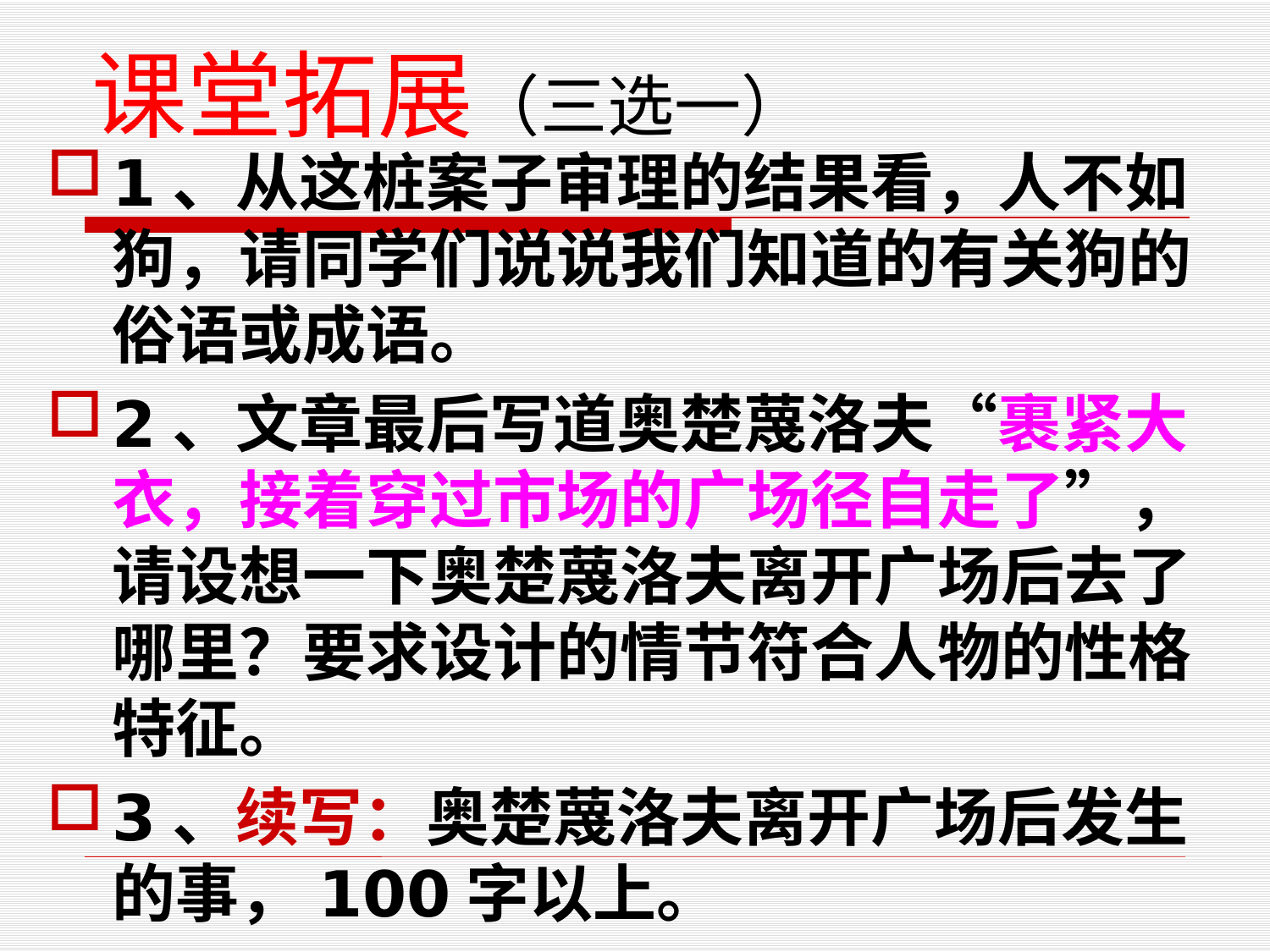

# 课堂拓展（三选一）
1、从这桩案子审理的结果看，人不如狗，请同学们说说我们知道的有关狗的俗语或成语。
2、文章最后写道奥楚蔑洛夫“裹紧大衣，接着穿过市场的广场径自走了”，请设想一下奥楚蔑洛夫离开广场后去了哪里？要求设计的情节符合人物的性格特征。
3、续写：奥楚蔑洛夫离开广场后发生的事，100字以上。